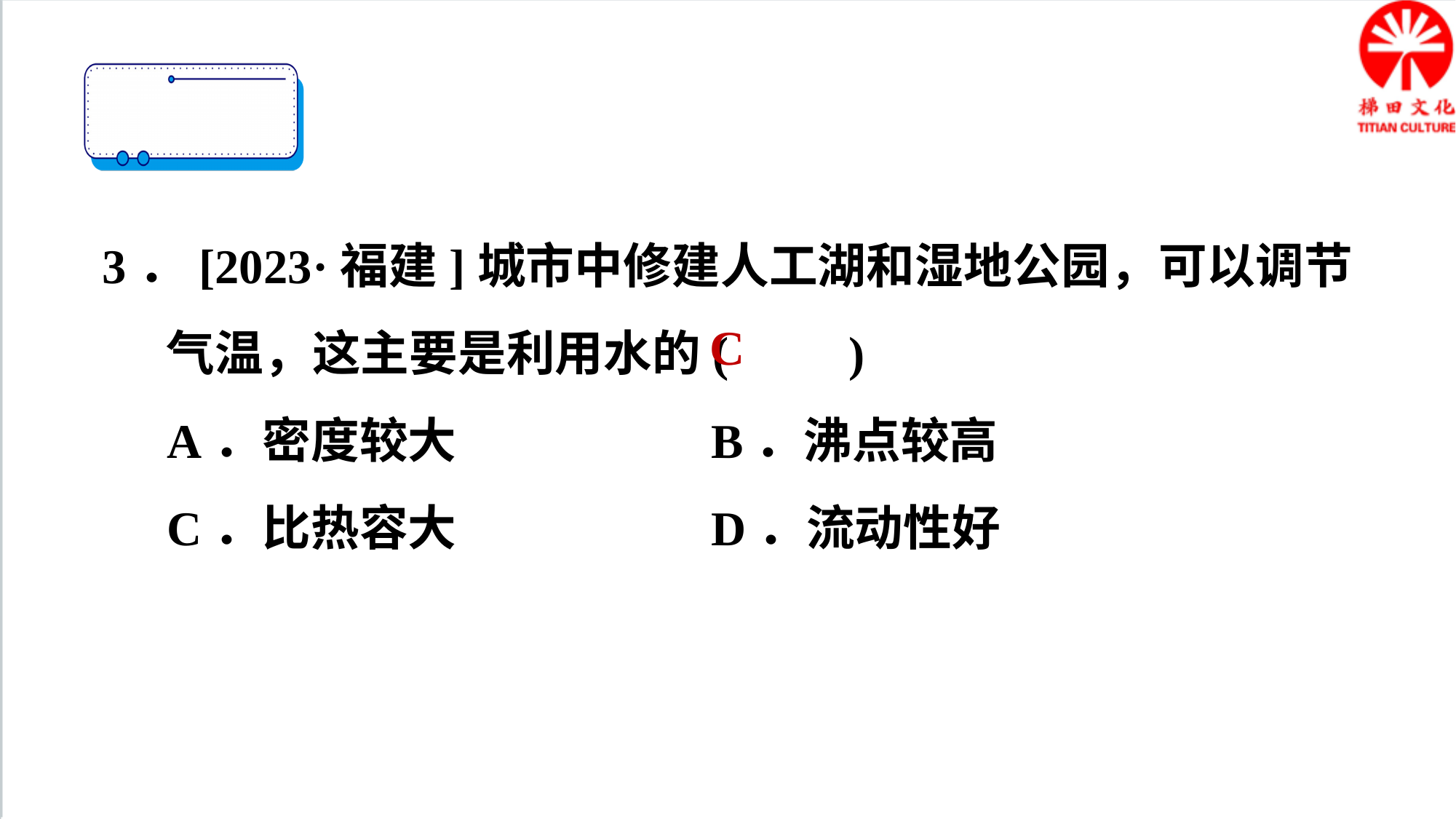

3．[2023·福建]城市中修建人工湖和湿地公园，可以调节气温，这主要是利用水的(　　)
A．密度较大　　　　　B．沸点较高
C．比热容大　　　　　D．流动性好
C